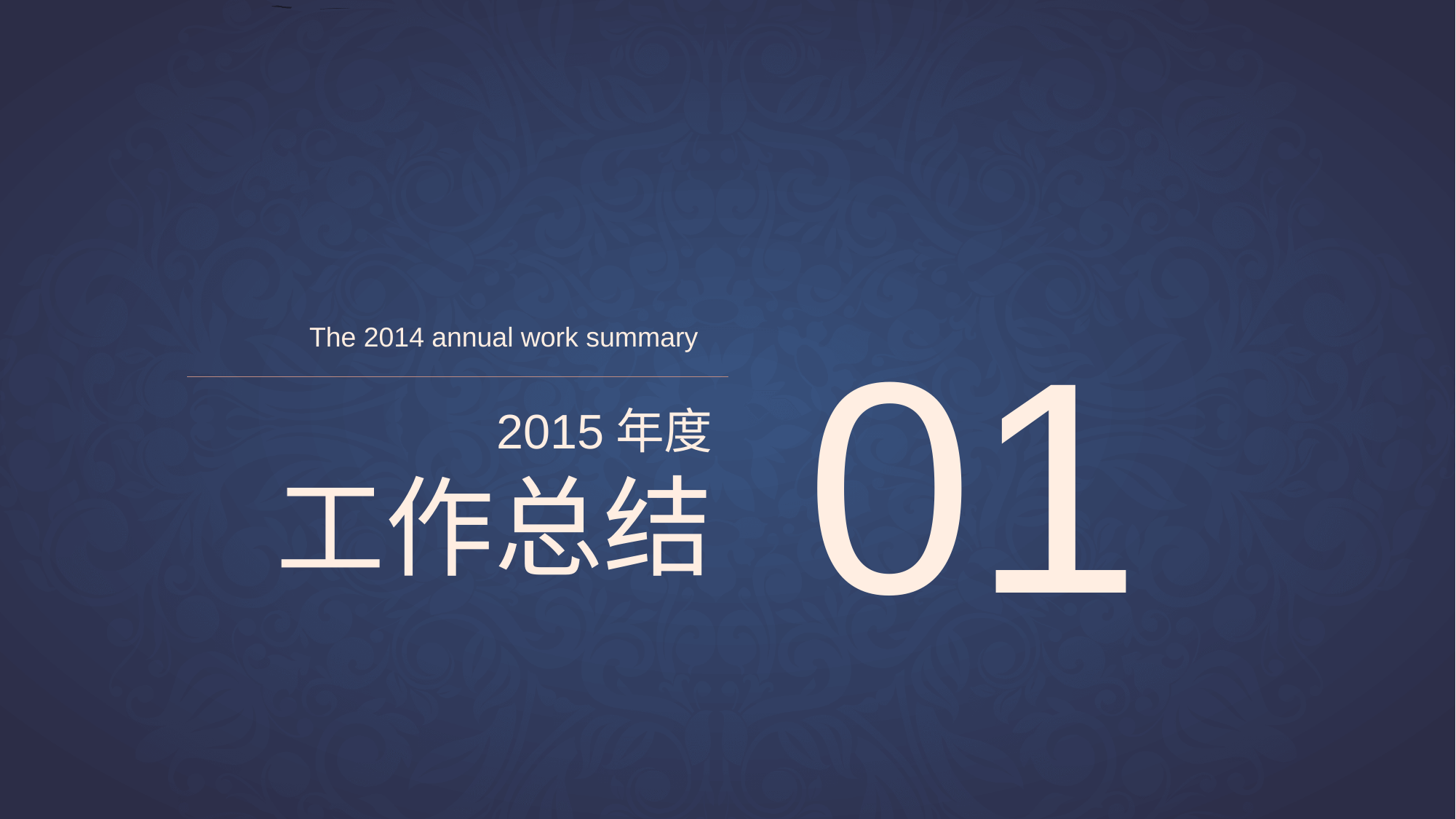

01
The 2014 annual work summary
2015年度
工作总结